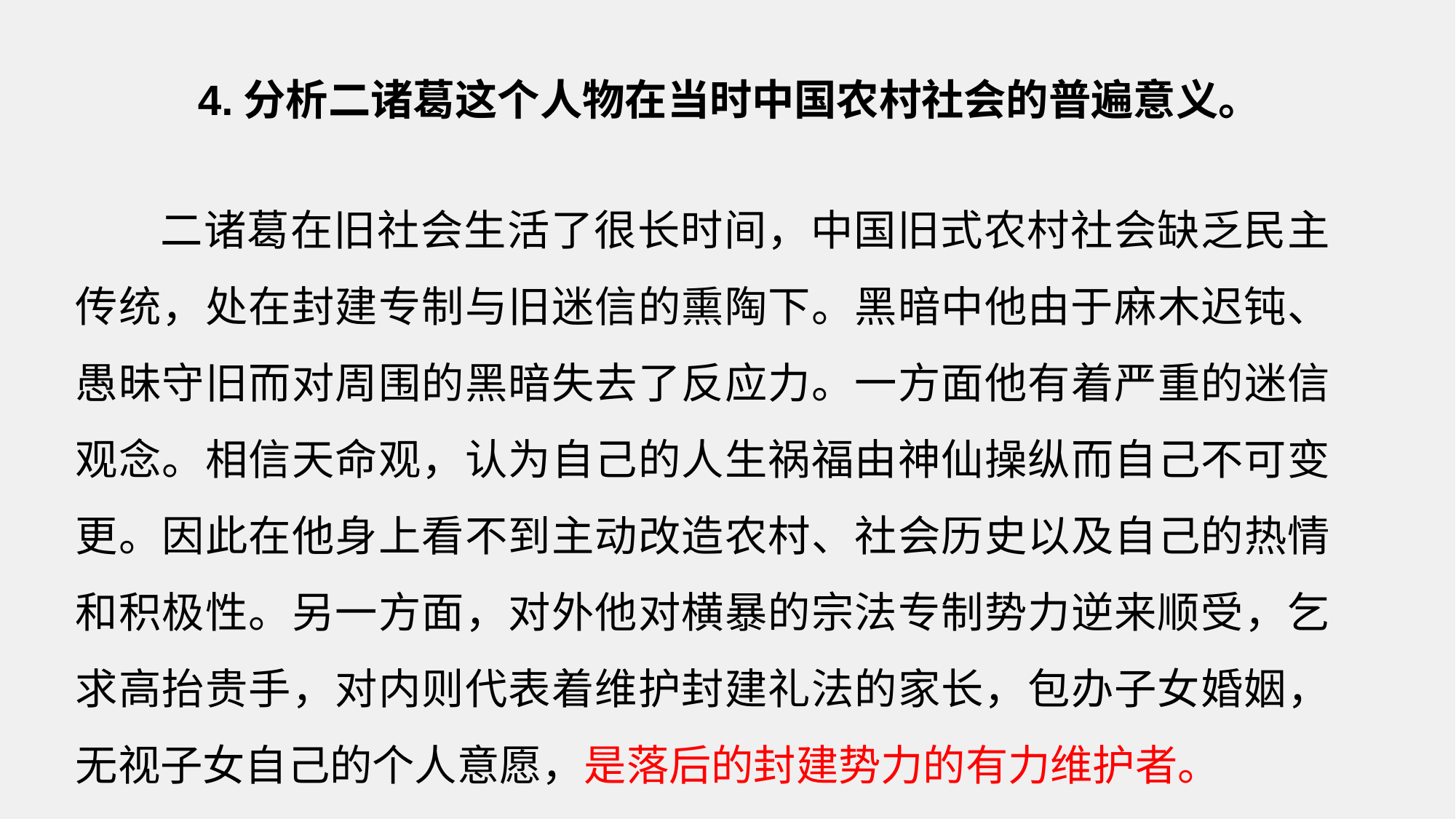

4.分析二诸葛这个人物在当时中国农村社会的普遍意义。
二诸葛在旧社会生活了很长时间，中国旧式农村社会缺乏民主传统，处在封建专制与旧迷信的熏陶下。黑暗中他由于麻木迟钝、愚昧守旧而对周围的黑暗失去了反应力。一方面他有着严重的迷信观念。相信天命观，认为自己的人生祸福由神仙操纵而自己不可变更。因此在他身上看不到主动改造农村、社会历史以及自己的热情和积极性。另一方面，对外他对横暴的宗法专制势力逆来顺受，乞求高抬贵手，对内则代表着维护封建礼法的家长，包办子女婚姻，无视子女自己的个人意愿，是落后的封建势力的有力维护者。